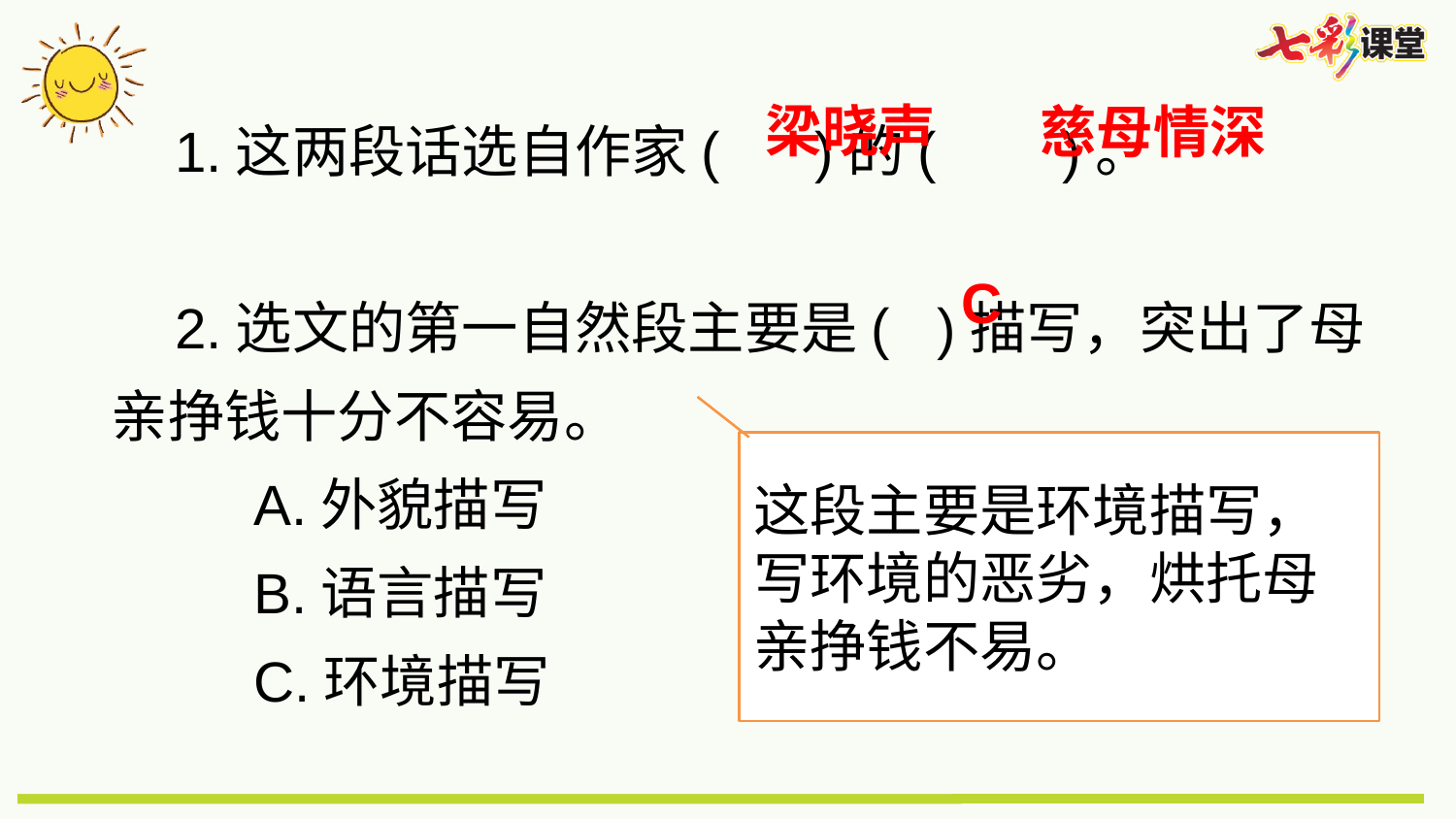

1.这两段话选自作家(      )的(        )。

    2.选文的第一自然段主要是(   )描写，突出了母亲挣钱十分不容易。
         A.外貌描写
         B.语言描写
         C.环境描写
梁晓声
慈母情深
C
这段主要是环境描写，写环境的恶劣，烘托母亲挣钱不易。